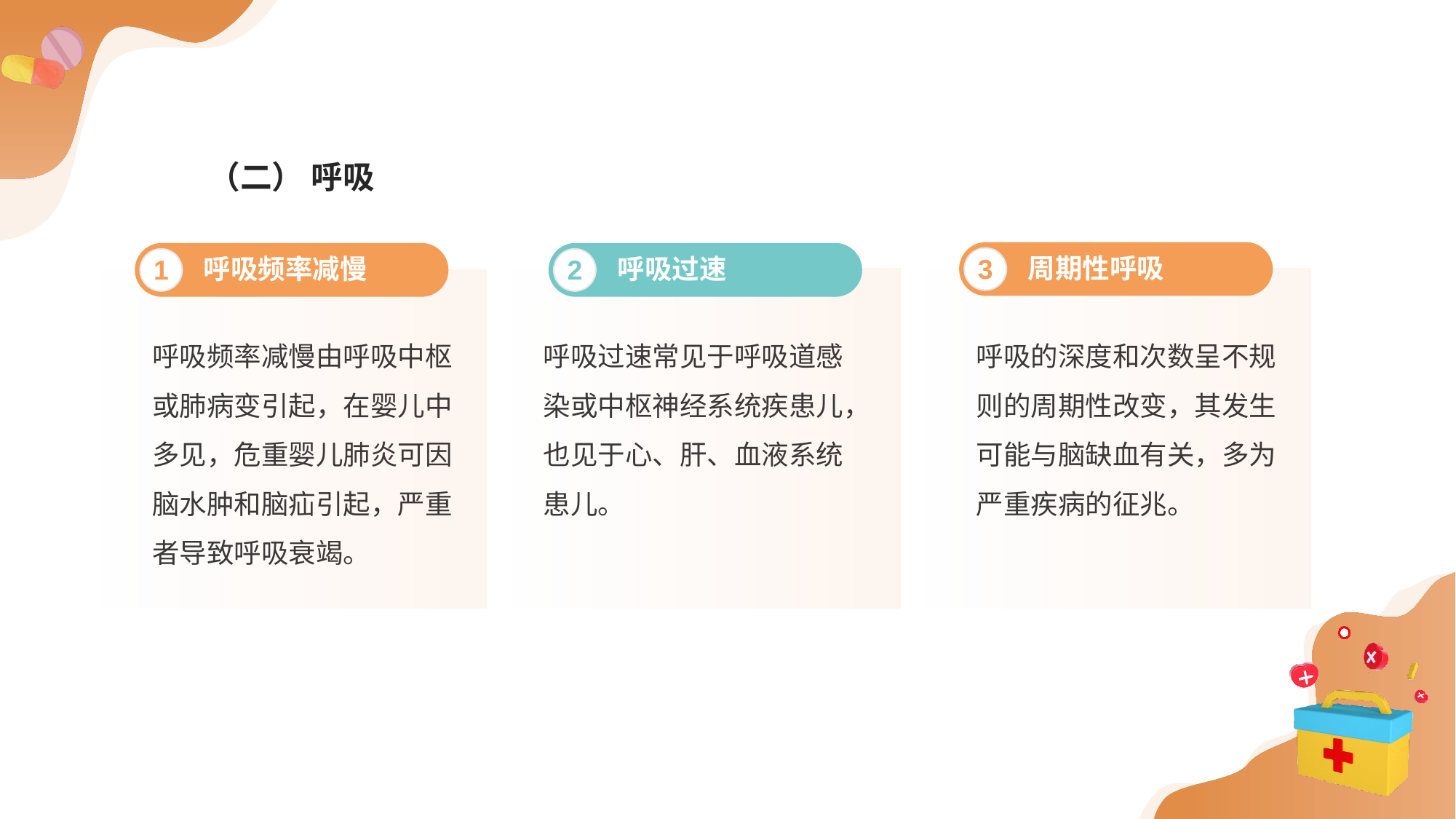

（二） 呼吸

周期性呼吸

3

呼吸频率减慢

1

呼吸过速

2

呼吸频率减慢由呼吸中枢或肺病变引起，在婴儿中多见，危重婴儿肺炎可因脑水肿和脑疝引起，严重者导致呼吸衰竭。
呼吸过速常见于呼吸道感染或中枢神经系统疾患儿，也见于心、肝、血液系统患儿。
呼吸的深度和次数呈不规则的周期性改变，其发生可能与脑缺血有关，多为严重疾病的征兆。